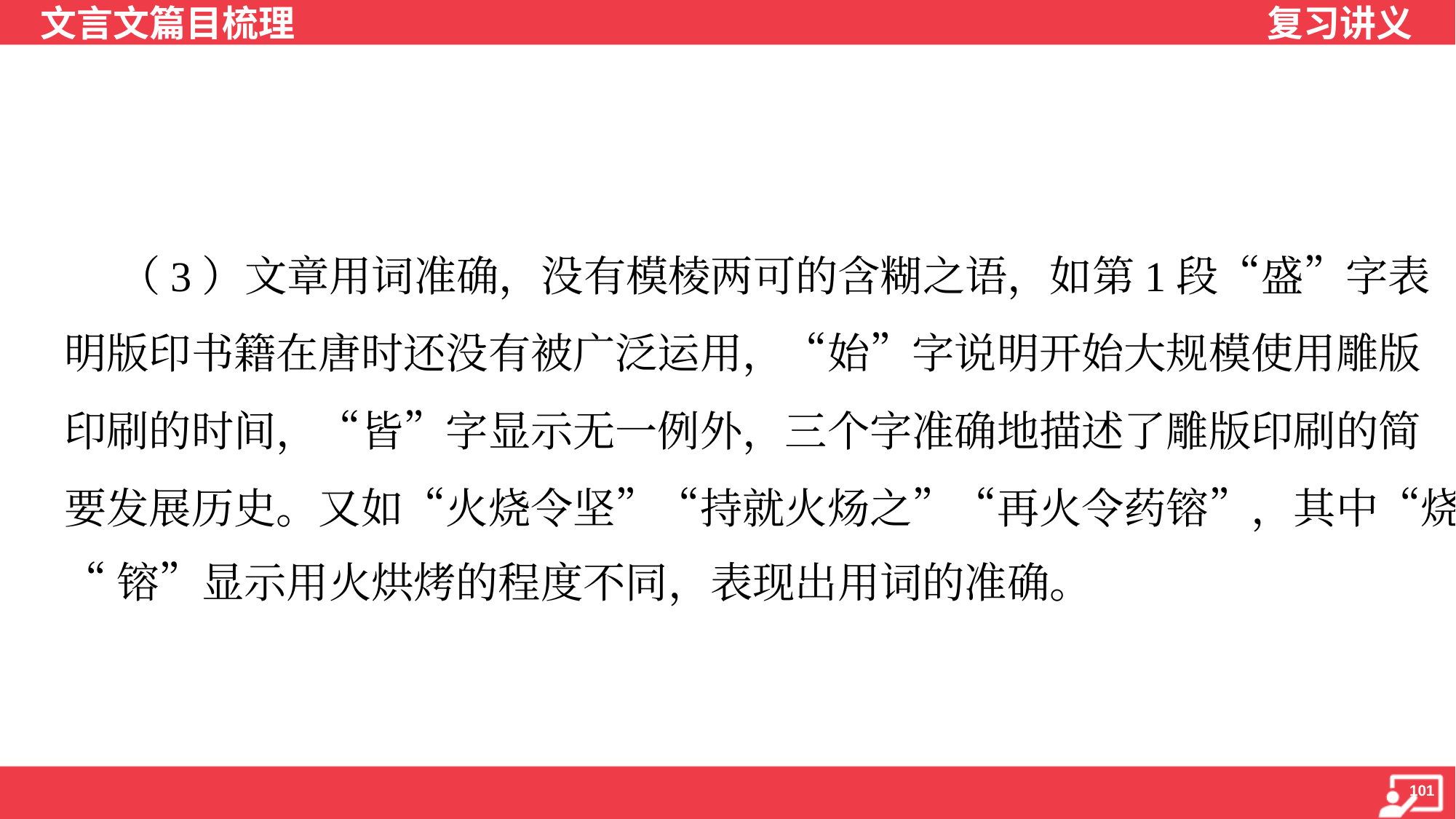

（3）文章用词准确，没有模棱两可的含糊之语，如第1段“盛”字表
明版印书籍在唐时还没有被广泛运用，“始”字说明开始大规模使用雕版
印刷的时间，“皆”字显示无一例外，三个字准确地描述了雕版印刷的简
要发展历史。又如“火烧令坚”“持就火炀之”“再火令药镕”，其中“烧”“炀”
“镕”显示用火烘烤的程度不同，表现出用词的准确。